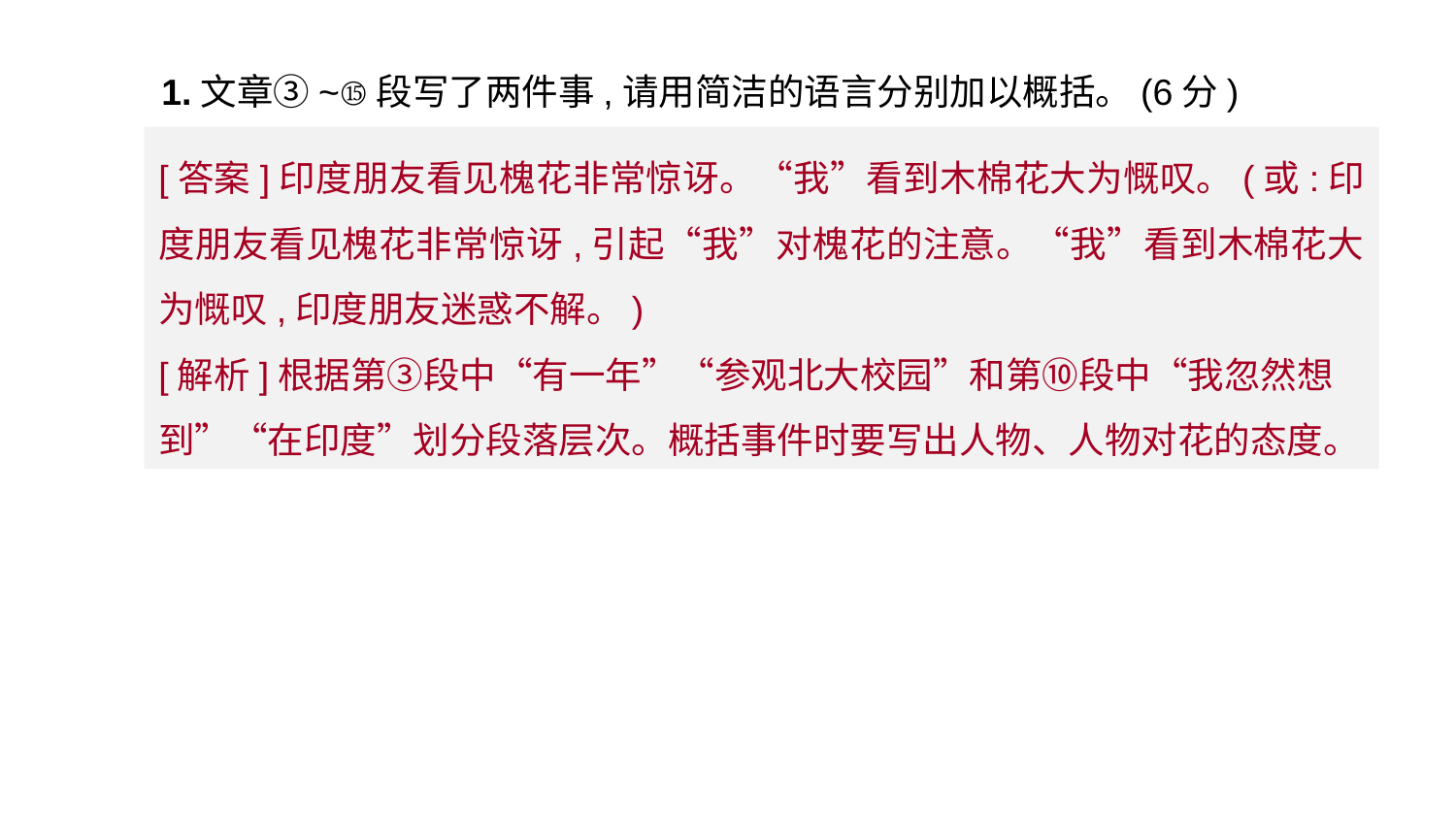

1.文章③~⑮段写了两件事,请用简洁的语言分别加以概括。(6分)
[答案]印度朋友看见槐花非常惊讶。“我”看到木棉花大为慨叹。(或:印度朋友看见槐花非常惊讶,引起“我”对槐花的注意。“我”看到木棉花大为慨叹,印度朋友迷惑不解。)
[解析]根据第③段中“有一年”“参观北大校园”和第⑩段中“我忽然想到”“在印度”划分段落层次。概括事件时要写出人物、人物对花的态度。